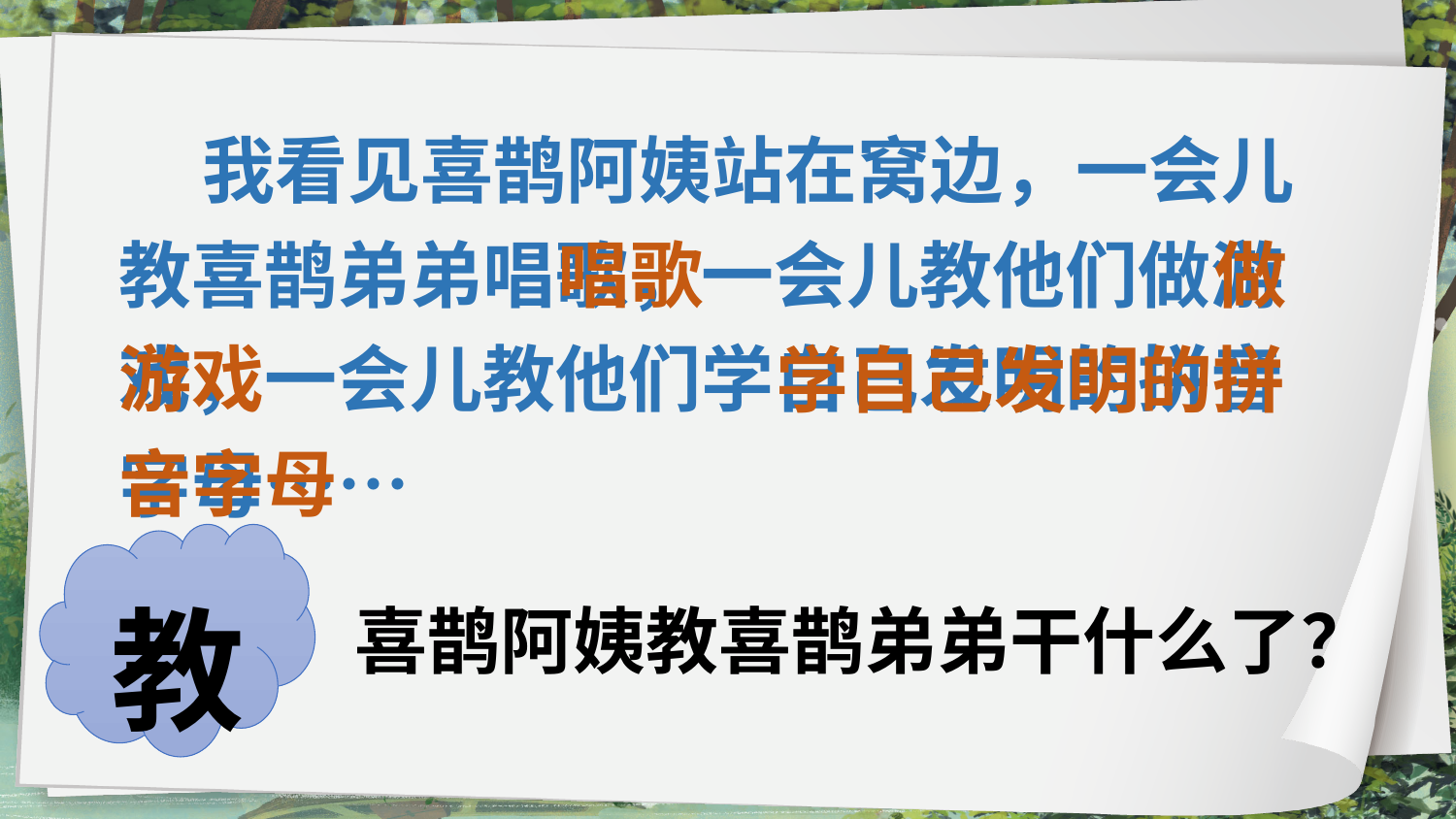

我看见喜鹊阿姨站在窝边，一会儿教喜鹊弟弟唱歌，一会儿教他们做游戏，一会儿教他们学自己发明的拼音字母……
唱歌
做
游戏
学自己发明的拼
音字母

教
喜鹊阿姨教喜鹊弟弟干什么了？